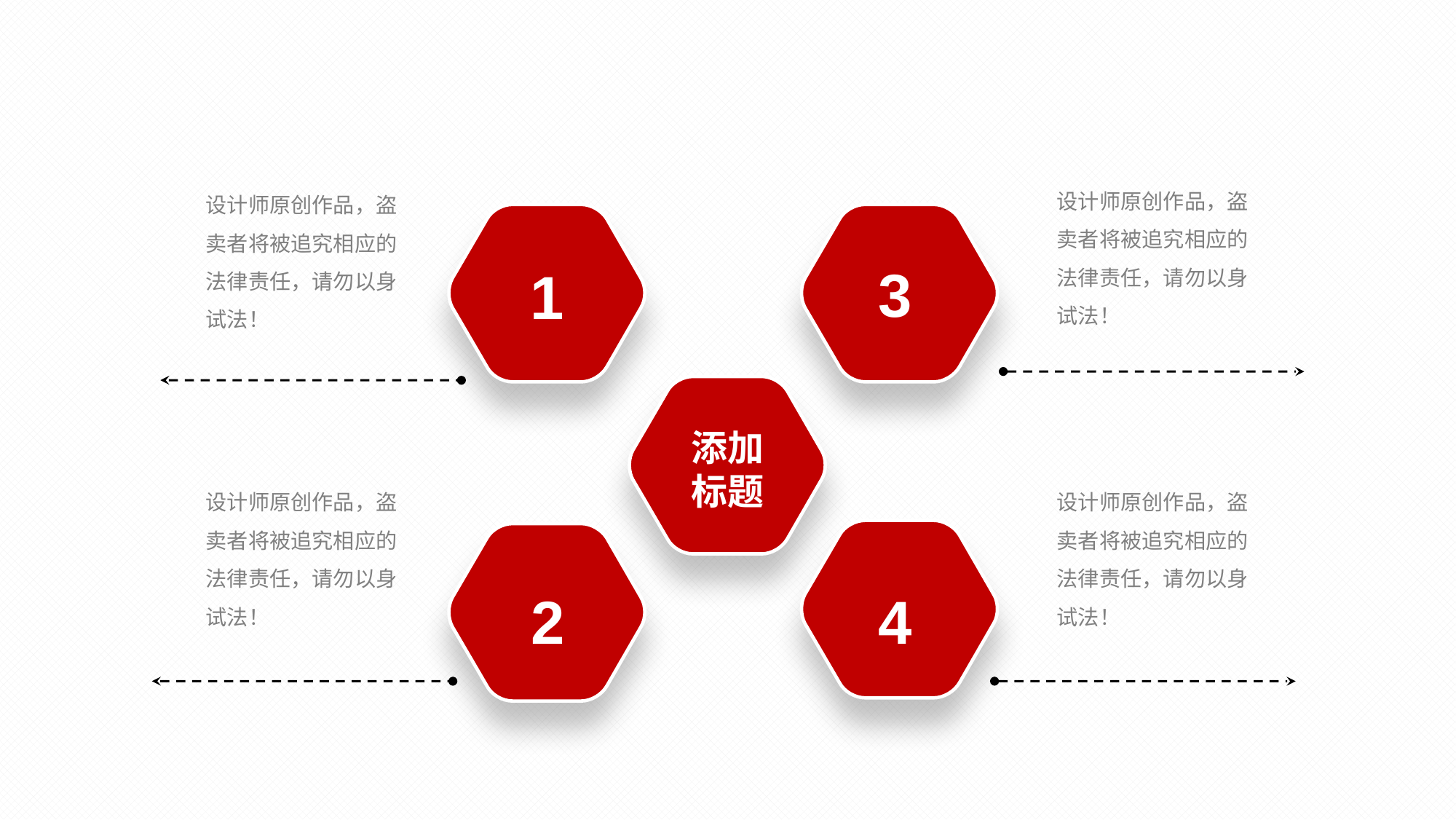

设计师原创作品，盗卖者将被追究相应的法律责任，请勿以身试法！
设计师原创作品，盗卖者将被追究相应的法律责任，请勿以身试法！

3
1

添加
标题
设计师原创作品，盗卖者将被追究相应的法律责任，请勿以身试法！
设计师原创作品，盗卖者将被追究相应的法律责任，请勿以身试法！

2
4